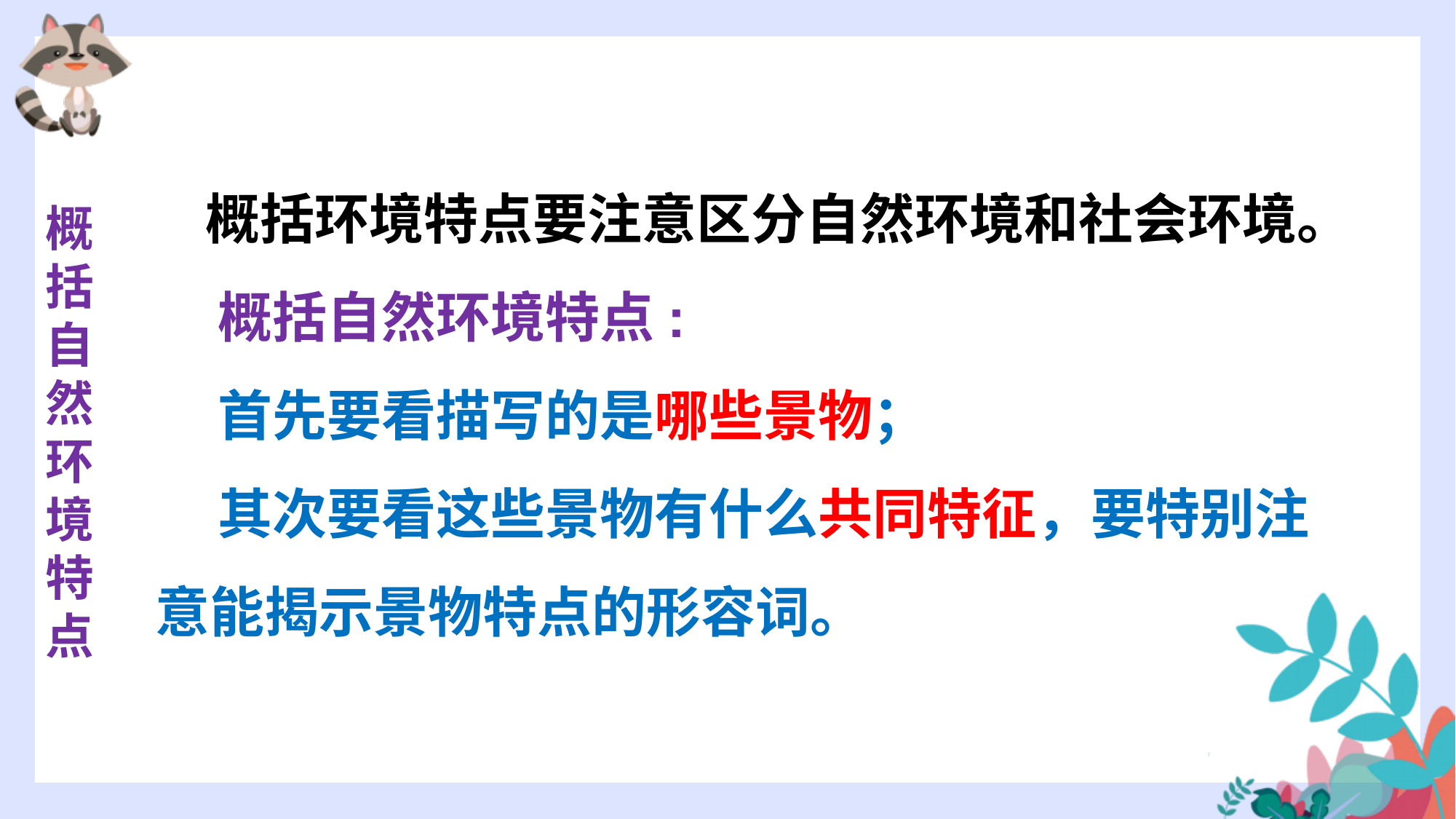

概括环境特点要注意区分自然环境和社会环境。
    概括自然环境特点:
    首先要看描写的是哪些景物；
    其次要看这些景物有什么共同特征，要特别注意能揭示景物特点的形容词。
概括自然环境特点